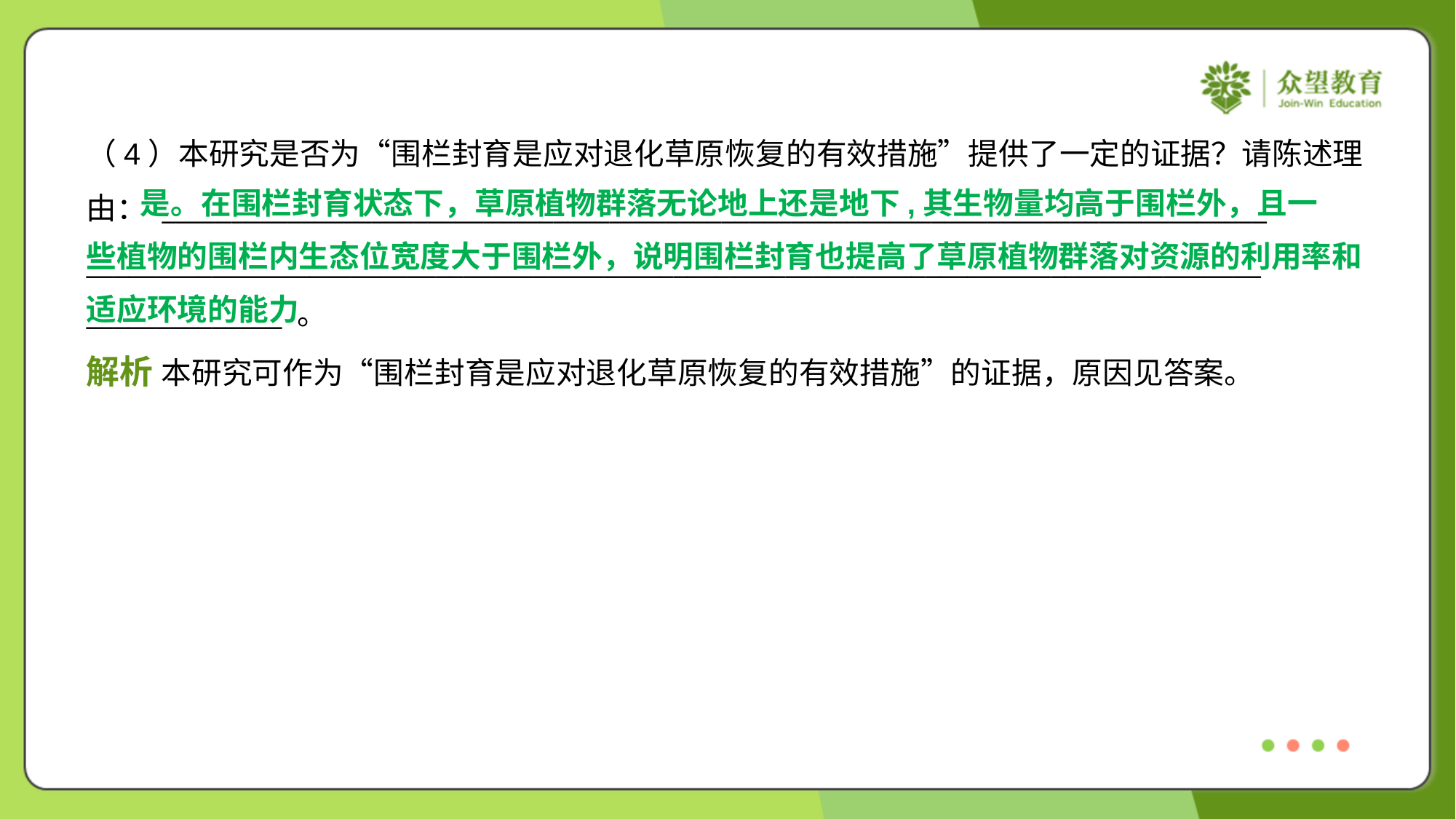

（4）本研究是否为“围栏封育是应对退化草原恢复的有效措施”提供了一定的证据？请陈述理
由： _______________________________________________________________________________
____________________________________________________________________________________
______________ 。
      是。在围栏封育状态下，草原植物群落无论地上还是地下,其生物量均高于围栏外，且一
些植物的围栏内生态位宽度大于围栏外，说明围栏封育也提高了草原植物群落对资源的利用率和
适应环境的能力
解析 本研究可作为“围栏封育是应对退化草原恢复的有效措施”的证据，原因见答案。